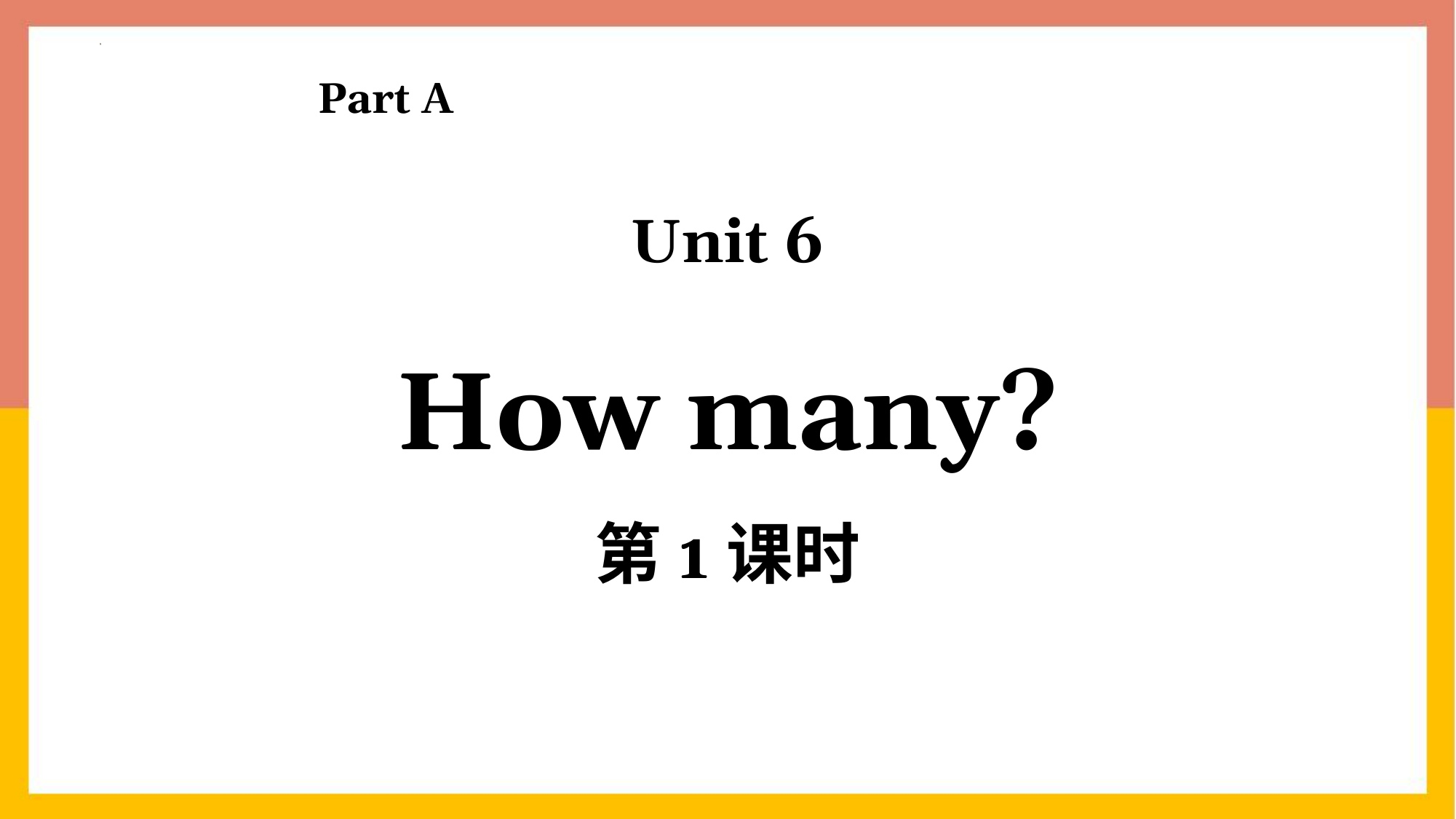

Part A
Unit 6
How many?
第1课时